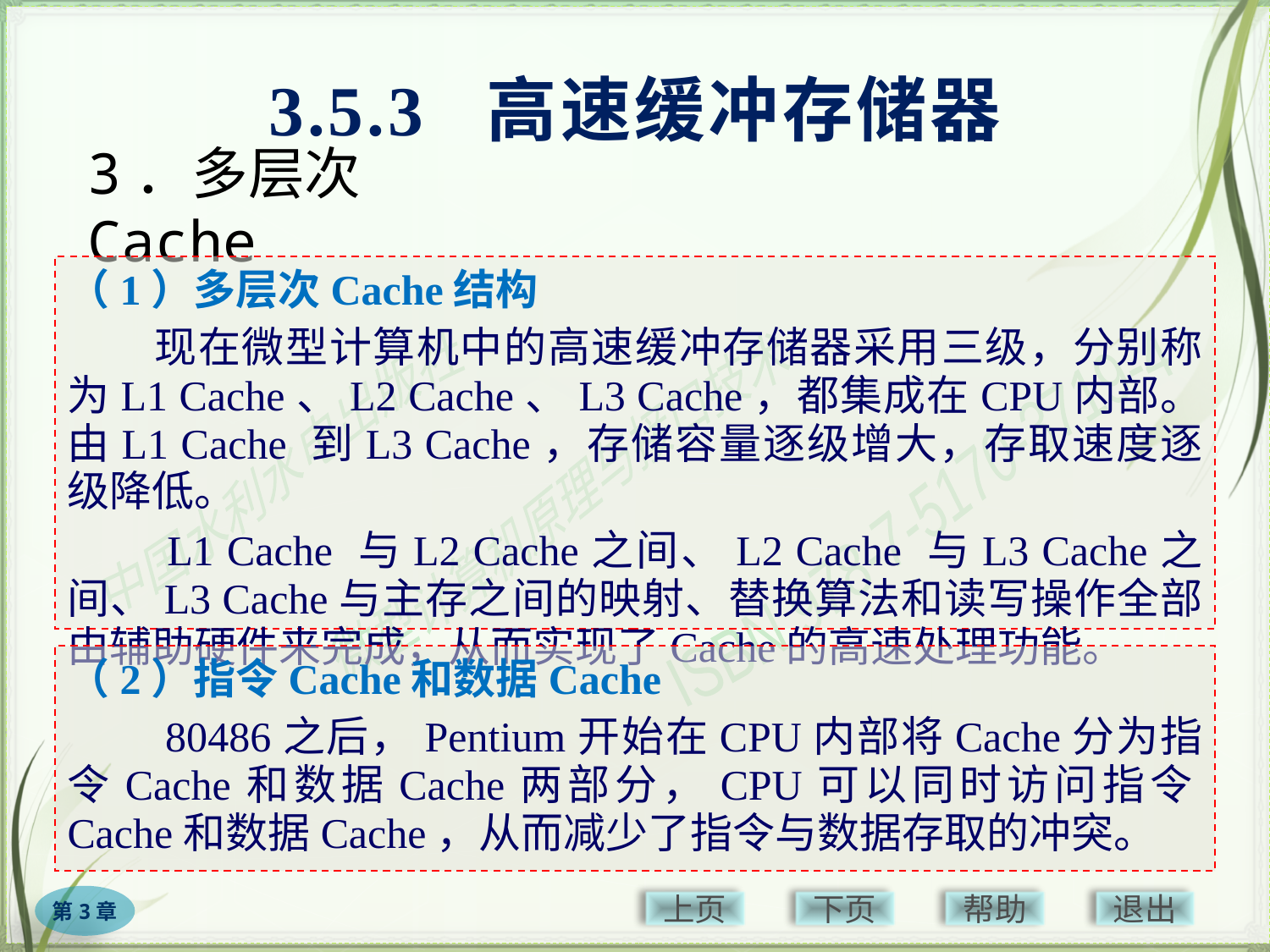

3.5.3  高速缓冲存储器
# 3．多层次Cache
（1）多层次Cache结构
　　现在微型计算机中的高速缓冲存储器采用三级，分别称为L1 Cache、L2 Cache、L3 Cache，都集成在CPU内部。由L1 Cache 到L3 Cache，存储容量逐级增大，存取速度逐级降低。
　　L1 Cache 与L2 Cache之间、L2 Cache 与L3 Cache之间、L3 Cache与主存之间的映射、替换算法和读写操作全部由辅助硬件来完成，从而实现了Cache的高速处理功能。
（2）指令Cache和数据Cache
　　80486之后，Pentium开始在CPU内部将Cache分为指令Cache和数据Cache两部分，CPU可以同时访问指令Cache和数据Cache，从而减少了指令与数据存取的冲突。